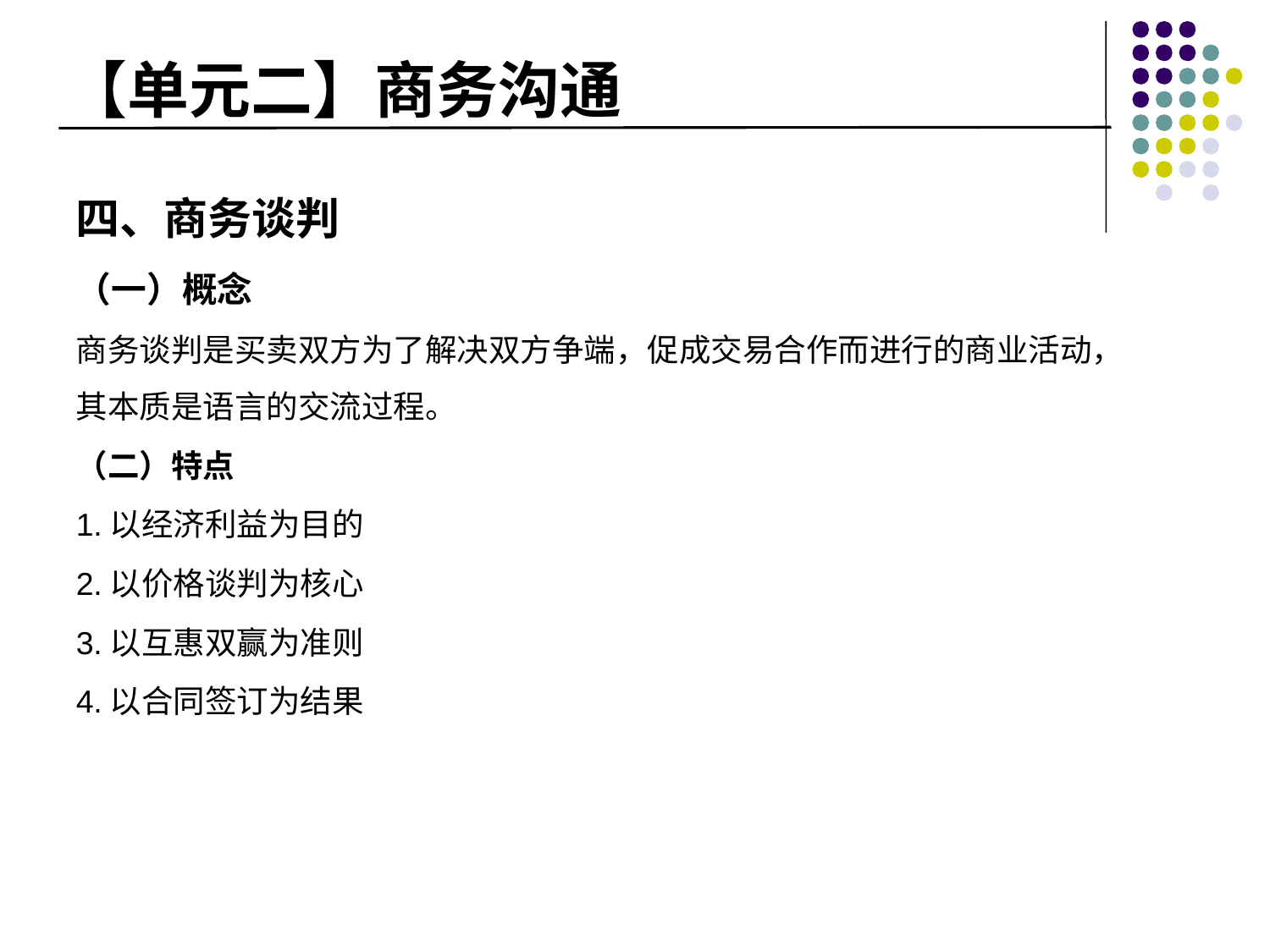

# 【单元二】商务沟通
四、商务谈判
（一）概念
商务谈判是买卖双方为了解决双方争端，促成交易合作而进行的商业活动，其本质是语言的交流过程。
（二）特点
1.以经济利益为目的
2.以价格谈判为核心
3.以互惠双赢为准则
4.以合同签订为结果